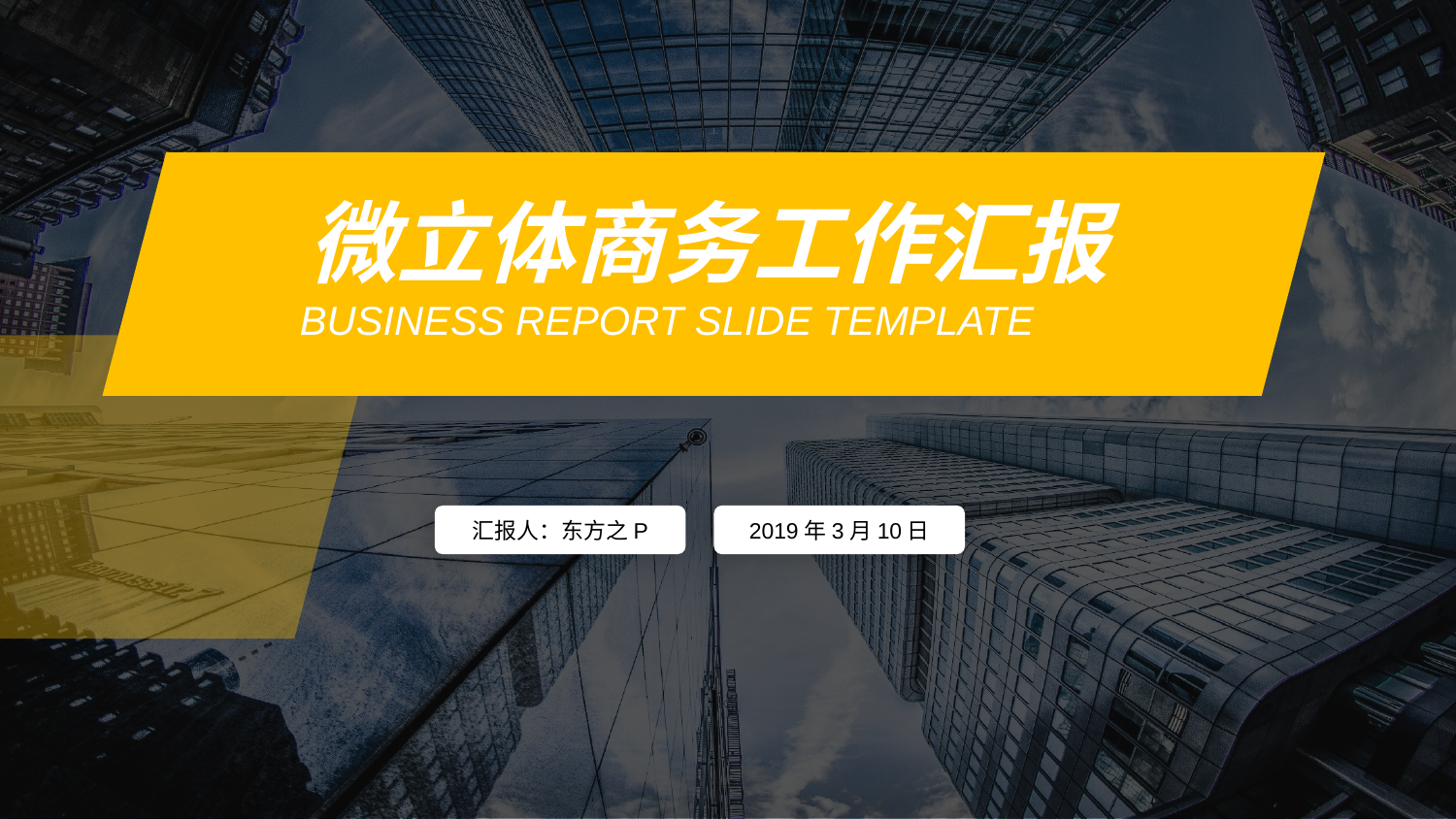

微立体商务工作汇报
 BUSINESS REPORT SLIDE TEMPLATE

汇报人：东方之P
2019年3月10日